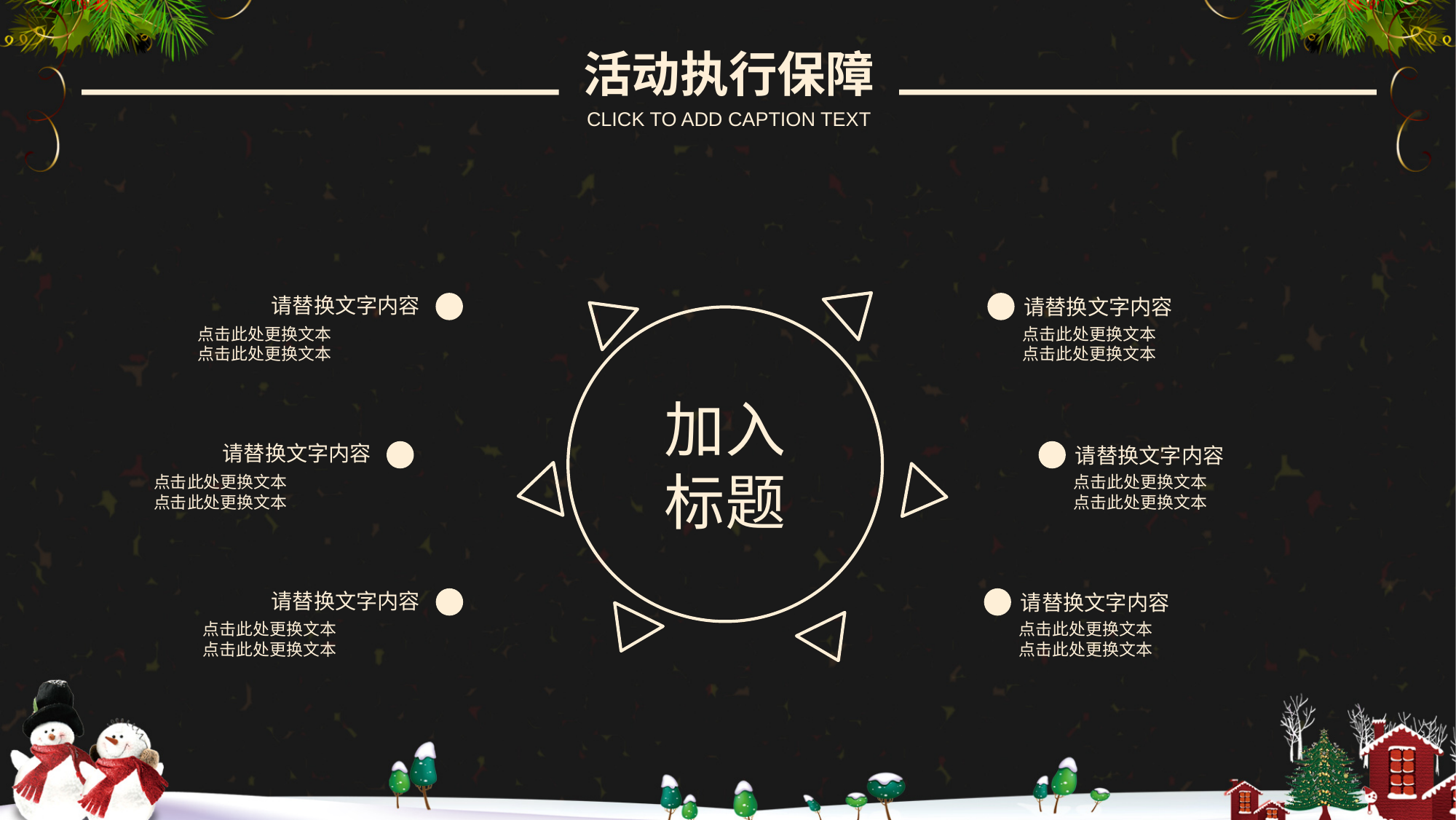

活动执行保障

CLICK TO ADD CAPTION TEXT

加入
标题

请替换文字内容
请替换文字内容

点击此处更换文本
点击此处更换文本
点击此处更换文本
点击此处更换文本
请替换文字内容
请替换文字内容

点击此处更换文本
点击此处更换文本
点击此处更换文本
点击此处更换文本
请替换文字内容
请替换文字内容

点击此处更换文本
点击此处更换文本
点击此处更换文本
点击此处更换文本